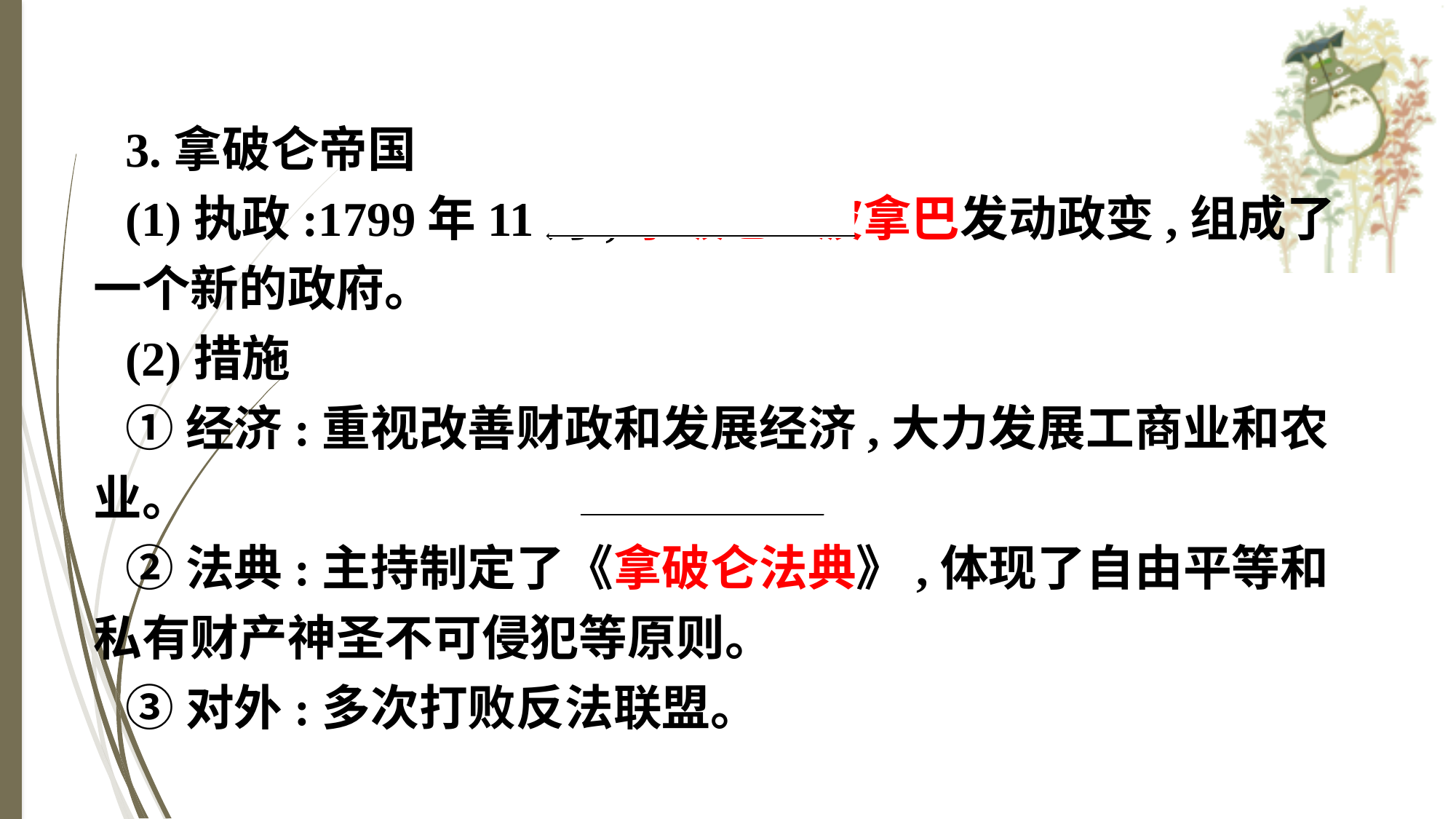

3.拿破仑帝国
(1)执政:1799年11月,拿破仑·波拿巴发动政变,组成了一个新的政府。
(2)措施
①经济:重视改善财政和发展经济,大力发展工商业和农业。
②法典:主持制定了《拿破仑法典》,体现了自由平等和私有财产神圣不可侵犯等原则。
③对外:多次打败反法联盟。